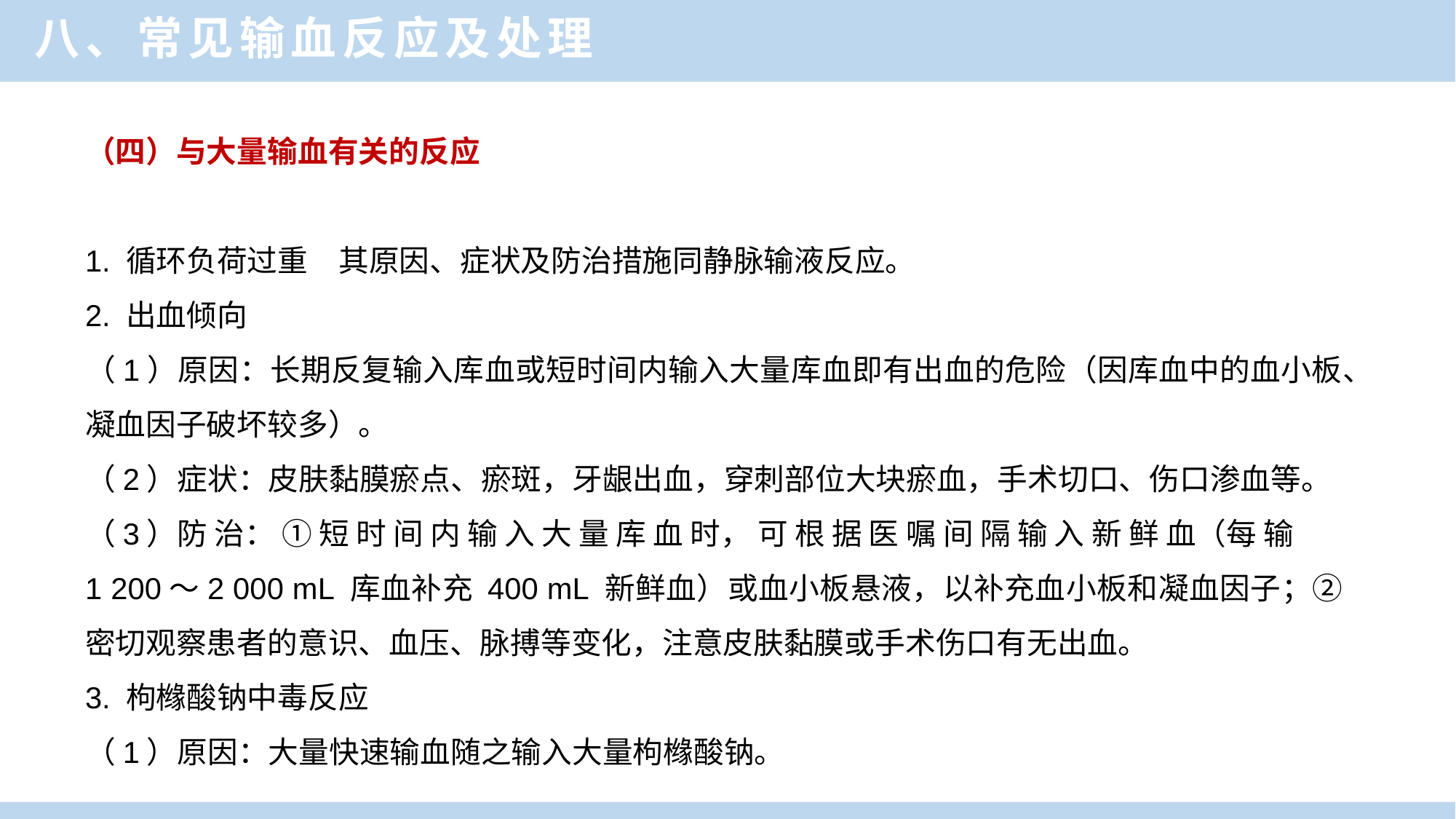

八、常见输血反应及处理
（四）与大量输血有关的反应

1. 循环负荷过重　其原因、症状及防治措施同静脉输液反应。
2. 出血倾向
（1）原因：长期反复输入库血或短时间内输入大量库血即有出血的危险（因库血中的血小板、凝血因子破坏较多）。
（2）症状：皮肤黏膜瘀点、瘀斑，牙龈出血，穿刺部位大块瘀血，手术切口、伤口渗血等。
（3）防 治： ① 短 时 间 内 输 入 大 量 库 血 时， 可 根 据 医 嘱 间 隔 输 入 新 鲜 血（每 输
1 200～2 000 mL 库血补充 400 mL 新鲜血）或血小板悬液，以补充血小板和凝血因子；②密切观察患者的意识、血压、脉搏等变化，注意皮肤黏膜或手术伤口有无出血。
3. 枸橼酸钠中毒反应
（1）原因：大量快速输血随之输入大量枸橼酸钠。